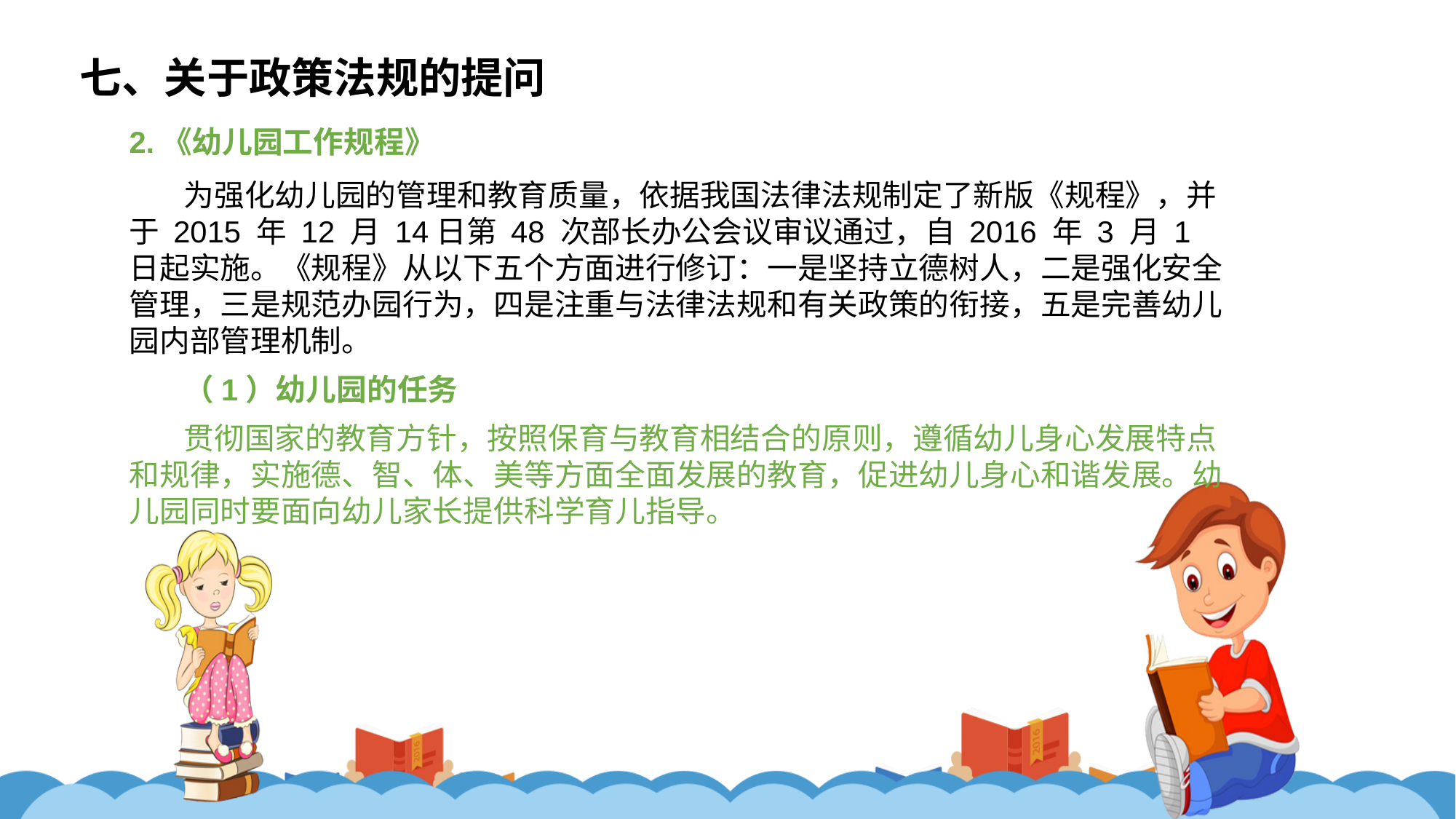

七、关于政策法规的提问
2.《幼儿园工作规程》
为强化幼儿园的管理和教育质量，依据我国法律法规制定了新版《规程》，并于 2015 年 12 月 14日第 48 次部长办公会议审议通过，自 2016 年 3 月 1 日起实施。《规程》从以下五个方面进行修订：一是坚持立德树人，二是强化安全管理，三是规范办园行为，四是注重与法律法规和有关政策的衔接，五是完善幼儿园内部管理机制。
（1）幼儿园的任务
贯彻国家的教育方针，按照保育与教育相结合的原则，遵循幼儿身心发展特点和规律，实施德、智、体、美等方面全面发展的教育，促进幼儿身心和谐发展。幼儿园同时要面向幼儿家长提供科学育儿指导。